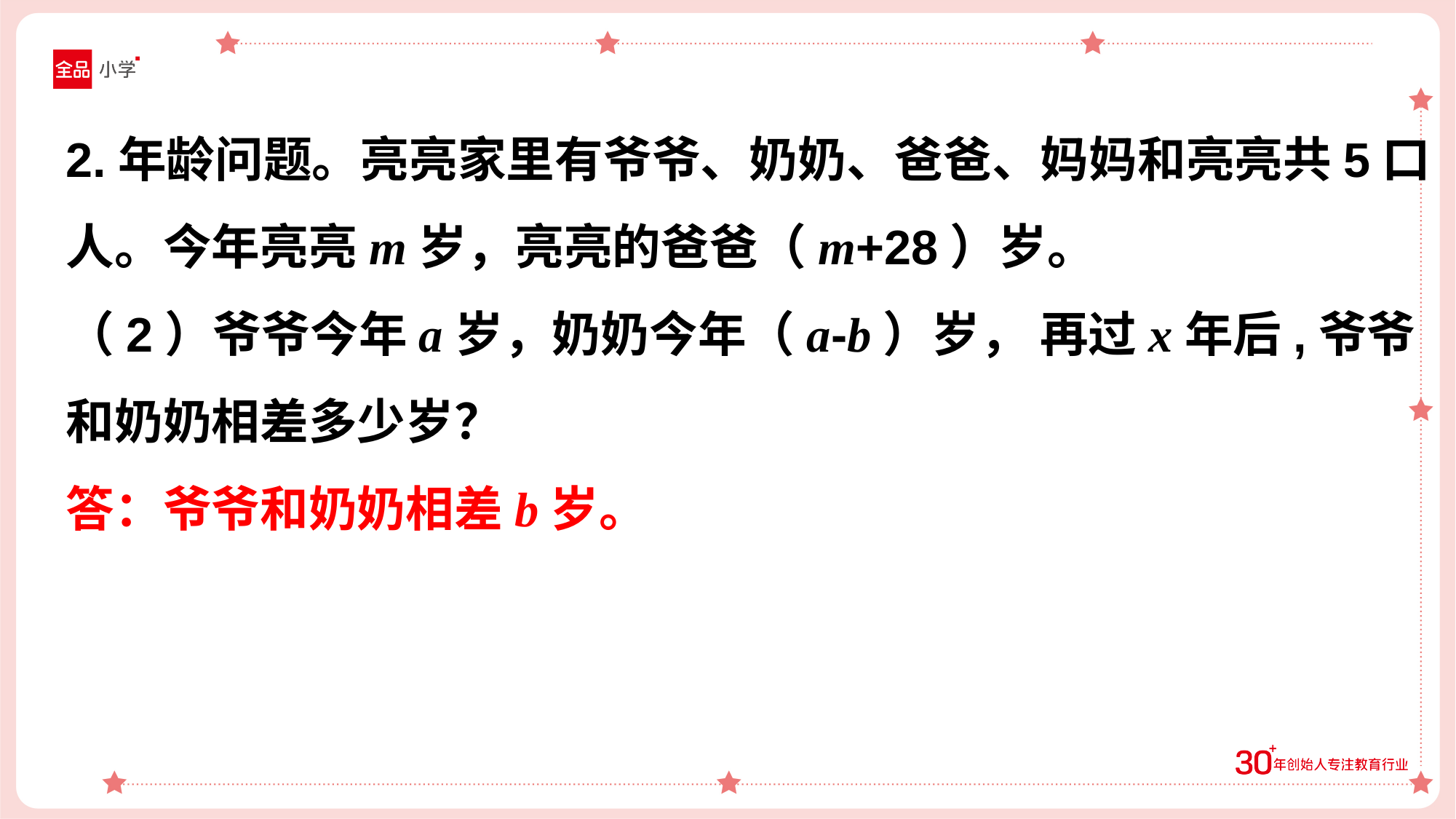

2.年龄问题。亮亮家里有爷爷、奶奶、爸爸、妈妈和亮亮共5口人。今年亮亮m岁，亮亮的爸爸（m+28）岁。
（2）爷爷今年a岁，奶奶今年（a-b）岁， 再过x年后,爷爷和奶奶相差多少岁？
答：爷爷和奶奶相差b岁。